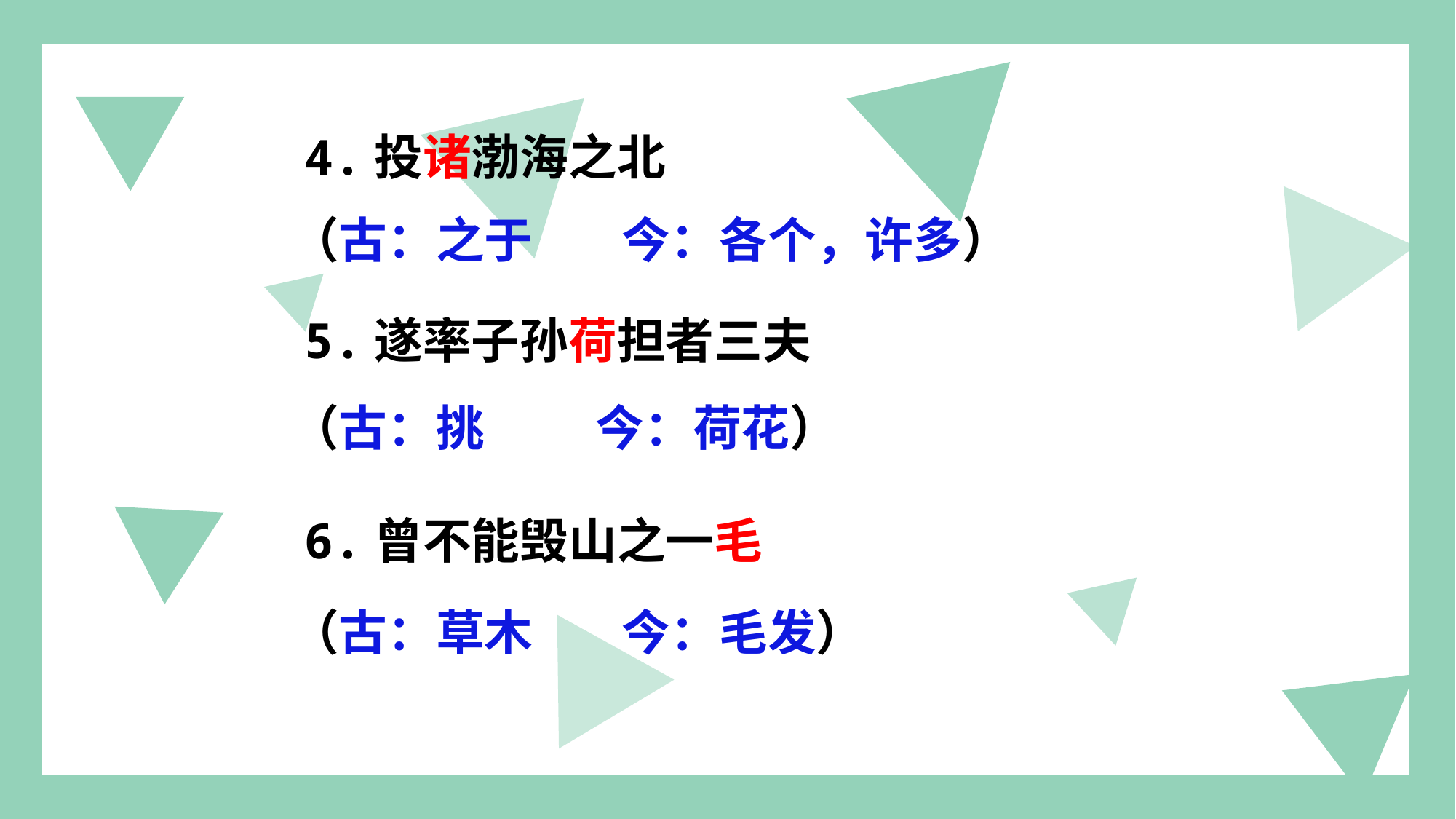

4.投诸渤海之北

（古：之于        今：各个，许多）

5.遂率子孙荷担者三夫
（古：挑          今：荷花）

6.曾不能毁山之一毛

（古：草木        今：毛发）